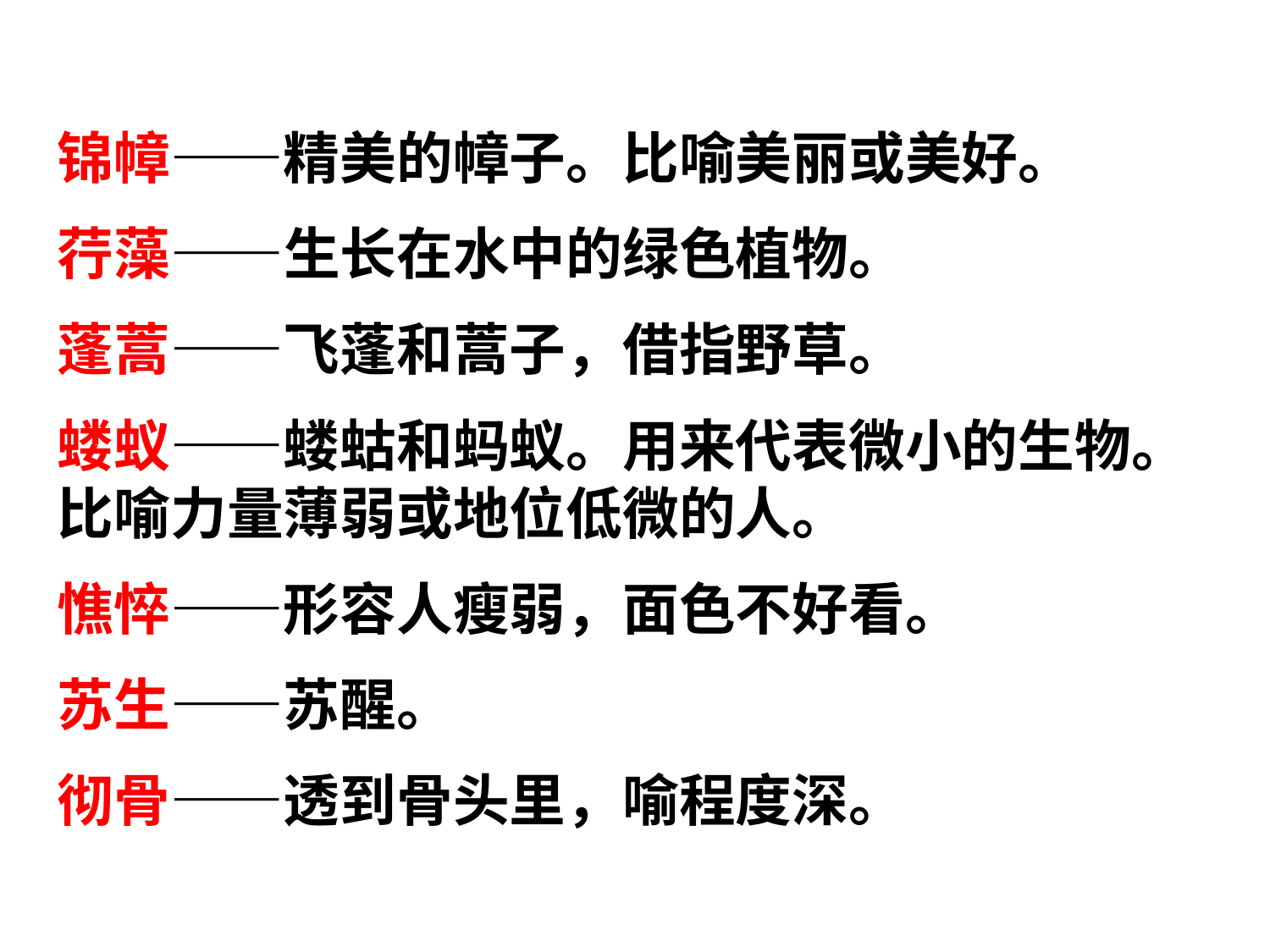

锦幛——精美的幛子。比喻美丽或美好。
荇藻——生长在水中的绿色植物。
蓬蒿——飞蓬和蒿子，借指野草。
蝼蚁——蝼蛄和蚂蚁。用来代表微小的生物。比喻力量薄弱或地位低微的人。
憔悴——形容人瘦弱，面色不好看。
苏生——苏醒。
彻骨——透到骨头里，喻程度深。